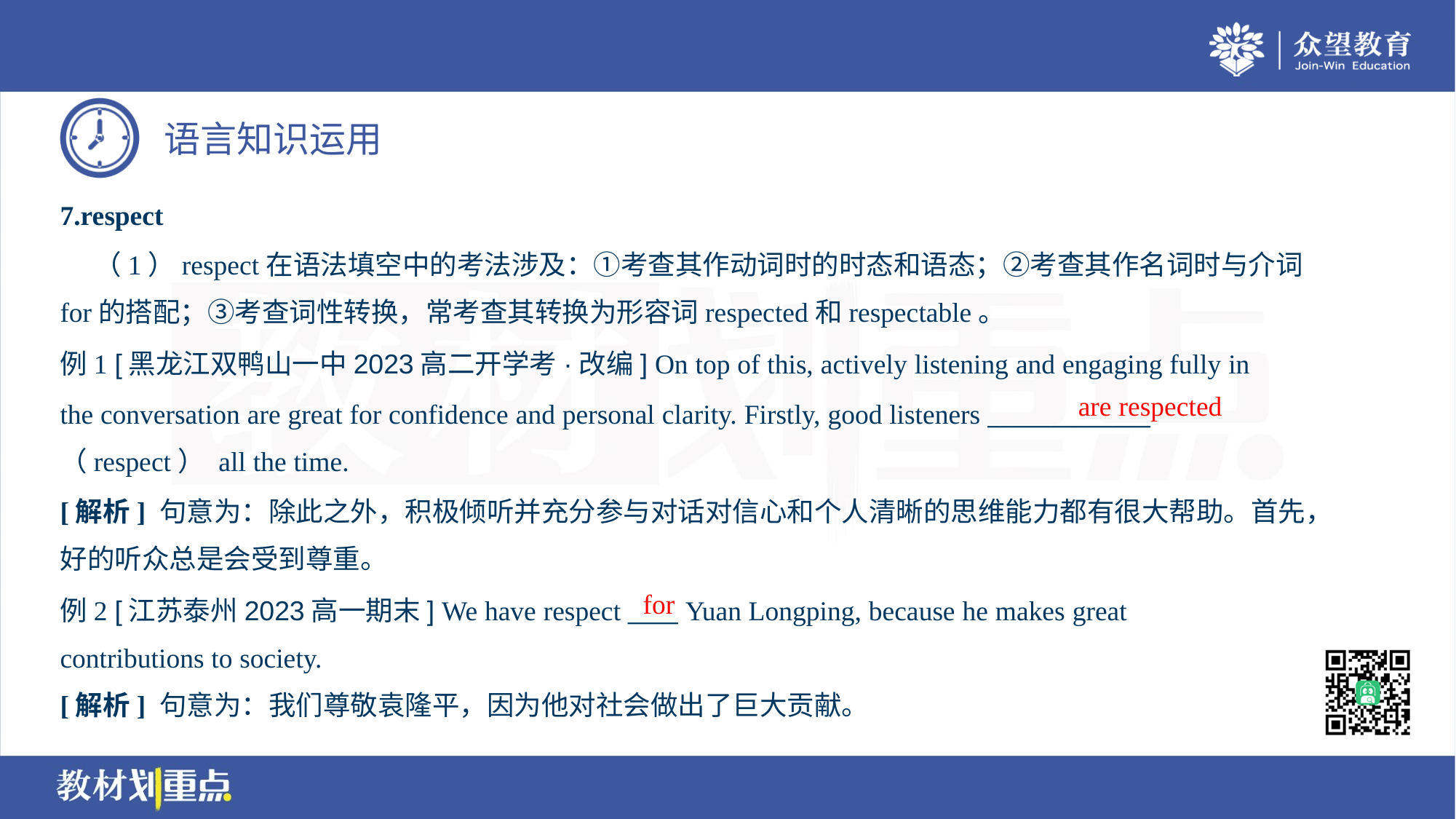

7.respect
    （1）respect在语法填空中的考法涉及：①考查其作动词时的时态和语态；②考查其作名词时与介词
for的搭配；③考查词性转换，常考查其转换为形容词respected和respectable。
例1 [黑龙江双鸭山一中2023高二开学考·改编] On top of this, actively listening and engaging fully in
the conversation are great for confidence and personal clarity. Firstly, good listeners _____________
（respect） all the time.
are respected
[解析] 句意为：除此之外，积极倾听并充分参与对话对信心和个人清晰的思维能力都有很大帮助。首先，
好的听众总是会受到尊重。
for
例2 [江苏泰州2023高一期末] We have respect ____ Yuan Longping, because he makes great
contributions to society.
[解析] 句意为：我们尊敬袁隆平，因为他对社会做出了巨大贡献。